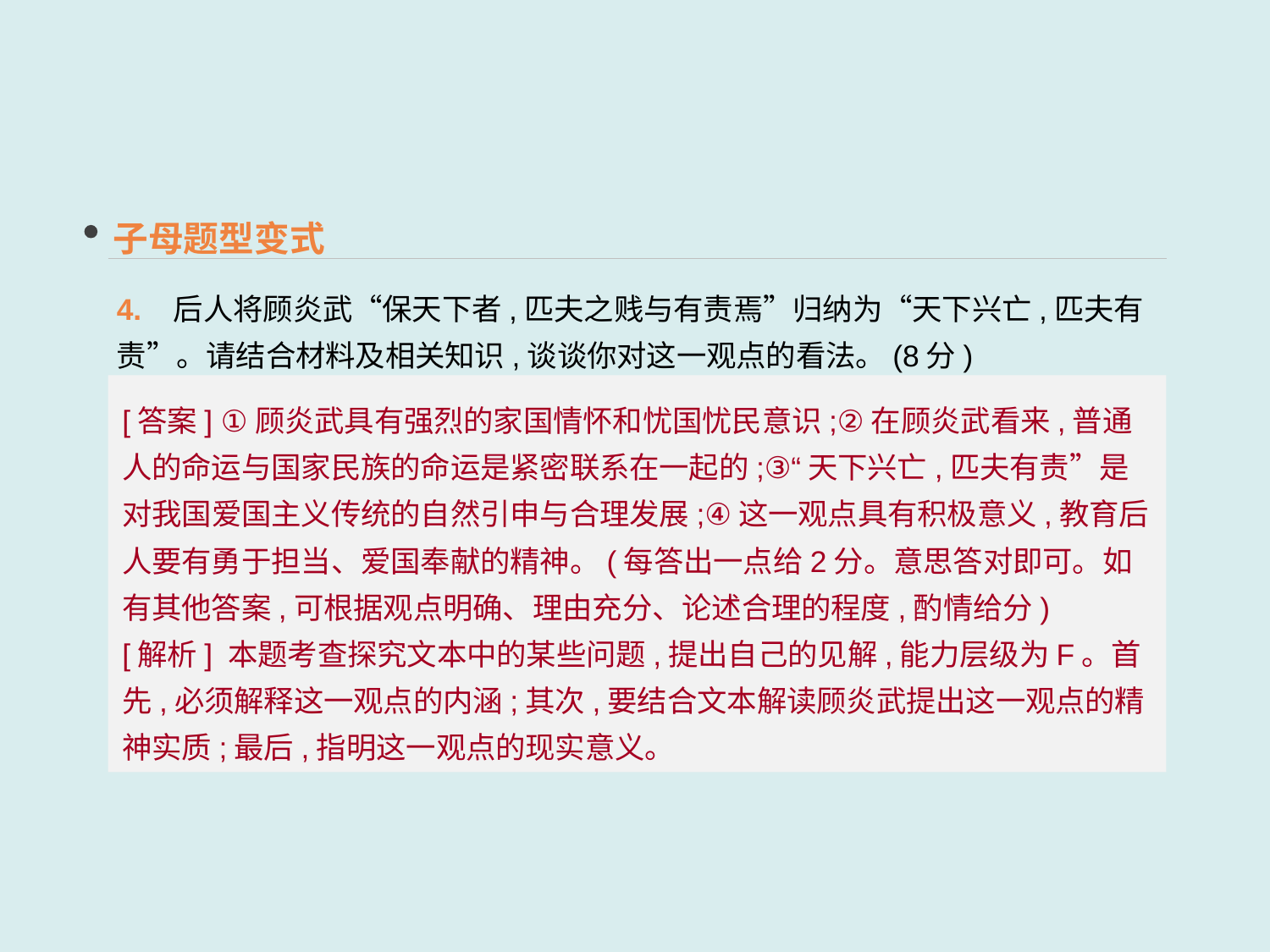

子母题型变式

4.   后人将顾炎武“保天下者,匹夫之贱与有责焉”归纳为“天下兴亡,匹夫有责”。请结合材料及相关知识,谈谈你对这一观点的看法。(8分)

[答案] ①顾炎武具有强烈的家国情怀和忧国忧民意识;②在顾炎武看来,普通人的命运与国家民族的命运是紧密联系在一起的;③“天下兴亡,匹夫有责”是对我国爱国主义传统的自然引申与合理发展;④这一观点具有积极意义,教育后人要有勇于担当、爱国奉献的精神。(每答出一点给2分。意思答对即可。如有其他答案,可根据观点明确、理由充分、论述合理的程度,酌情给分)
[解析] 本题考查探究文本中的某些问题,提出自己的见解,能力层级为F。首先,必须解释这一观点的内涵;其次,要结合文本解读顾炎武提出这一观点的精神实质;最后,指明这一观点的现实意义。